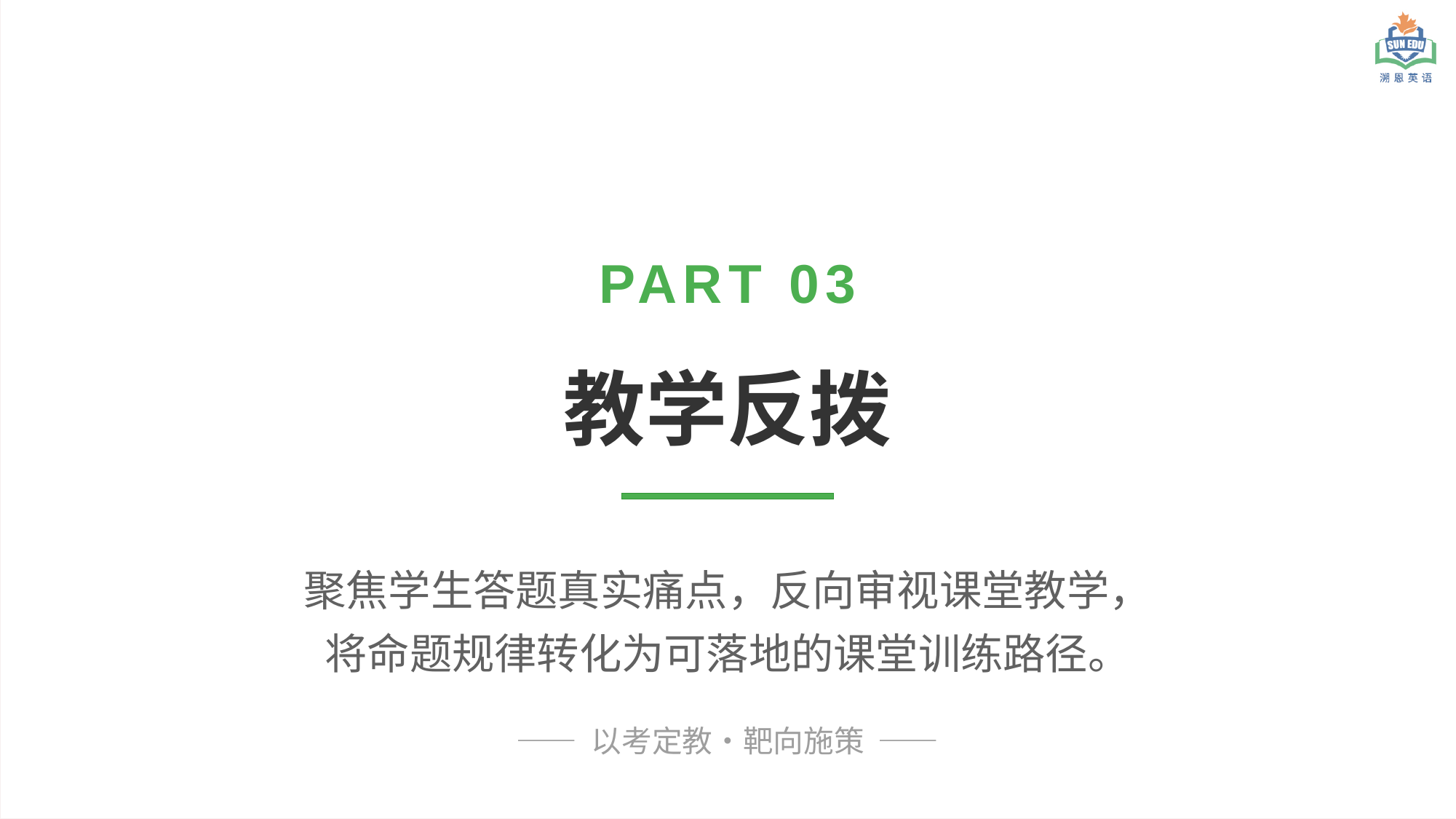

PART 03
教学反拨

聚焦学生答题真实痛点，反向审视课堂教学，
将命题规律转化为可落地的课堂训练路径。
—— 以考定教・靶向施策  ——